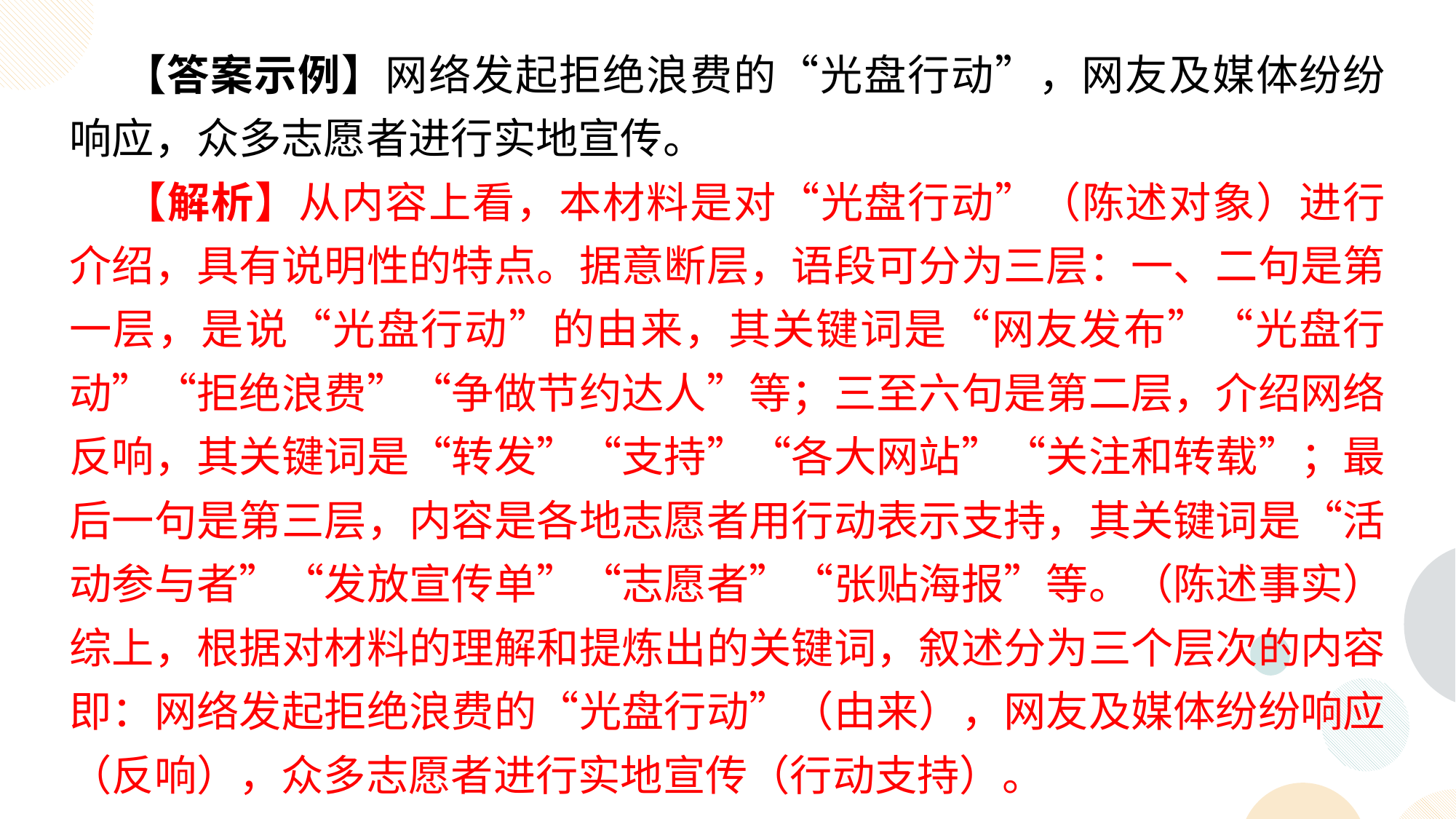

【答案示例】网络发起拒绝浪费的“光盘行动”，网友及媒体纷纷响应，众多志愿者进行实地宣传。
    【解析】从内容上看，本材料是对“光盘行动”（陈述对象）进行介绍，具有说明性的特点。据意断层，语段可分为三层：一、二句是第一层，是说“光盘行动”的由来，其关键词是“网友发布”“光盘行动”“拒绝浪费”“争做节约达人”等；三至六句是第二层，介绍网络反响，其关键词是“转发”“支持”“各大网站”“关注和转载”；最后一句是第三层，内容是各地志愿者用行动表示支持，其关键词是“活动参与者”“发放宣传单”“志愿者”“张贴海报”等。（陈述事实）综上，根据对材料的理解和提炼出的关键词，叙述分为三个层次的内容即：网络发起拒绝浪费的“光盘行动”（由来），网友及媒体纷纷响应（反响），众多志愿者进行实地宣传（行动支持）。